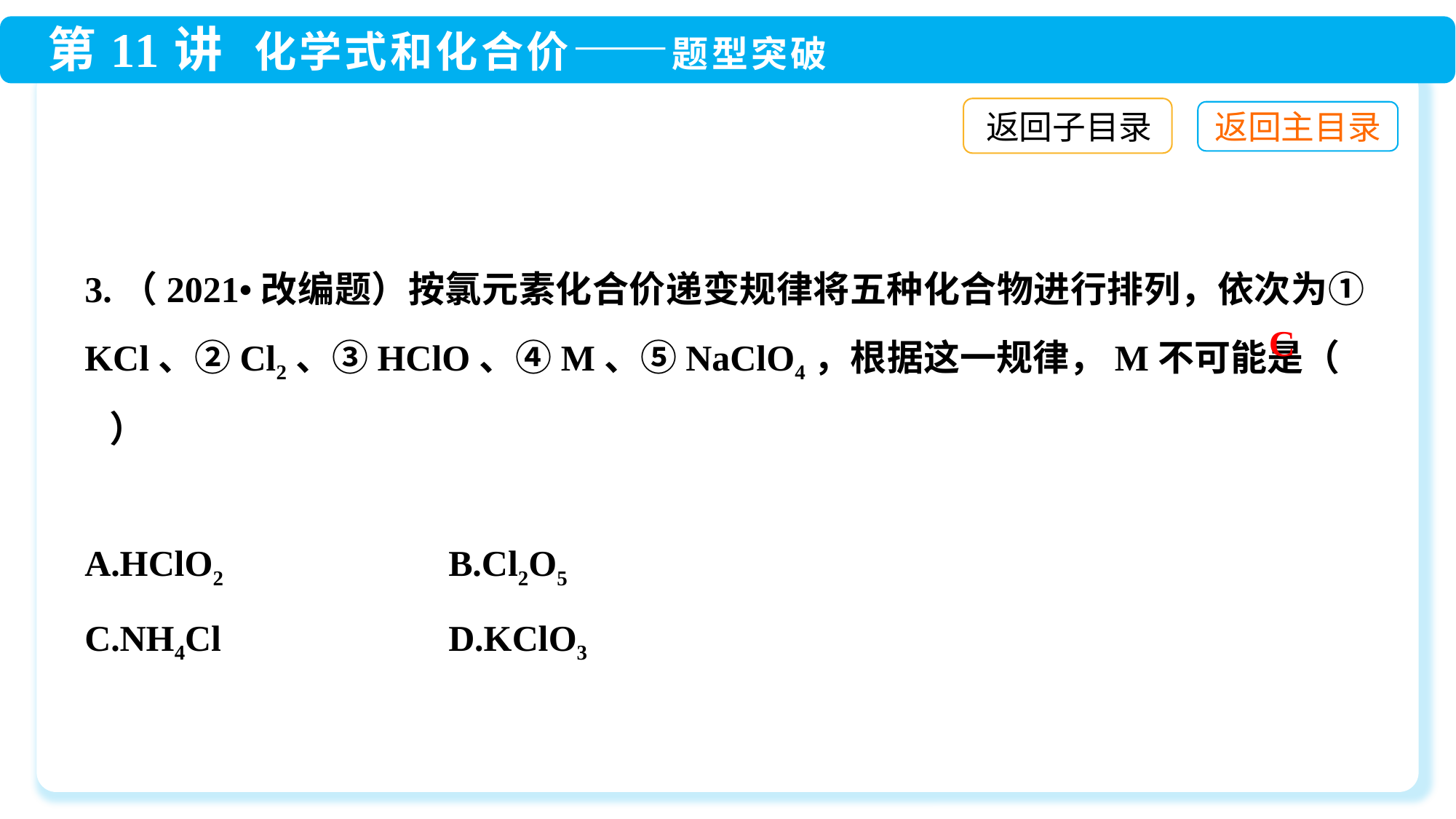

返回子目录
3.（2021•改编题）按氯元素化合价递变规律将五种化合物进行排列，依次为①KCl、②Cl2、③HClO、④M、⑤NaClO4，根据这一规律，M不可能是（        ）

A.HClO2	                B.Cl2O5
C.NH4Cl	                D.KClO3
C